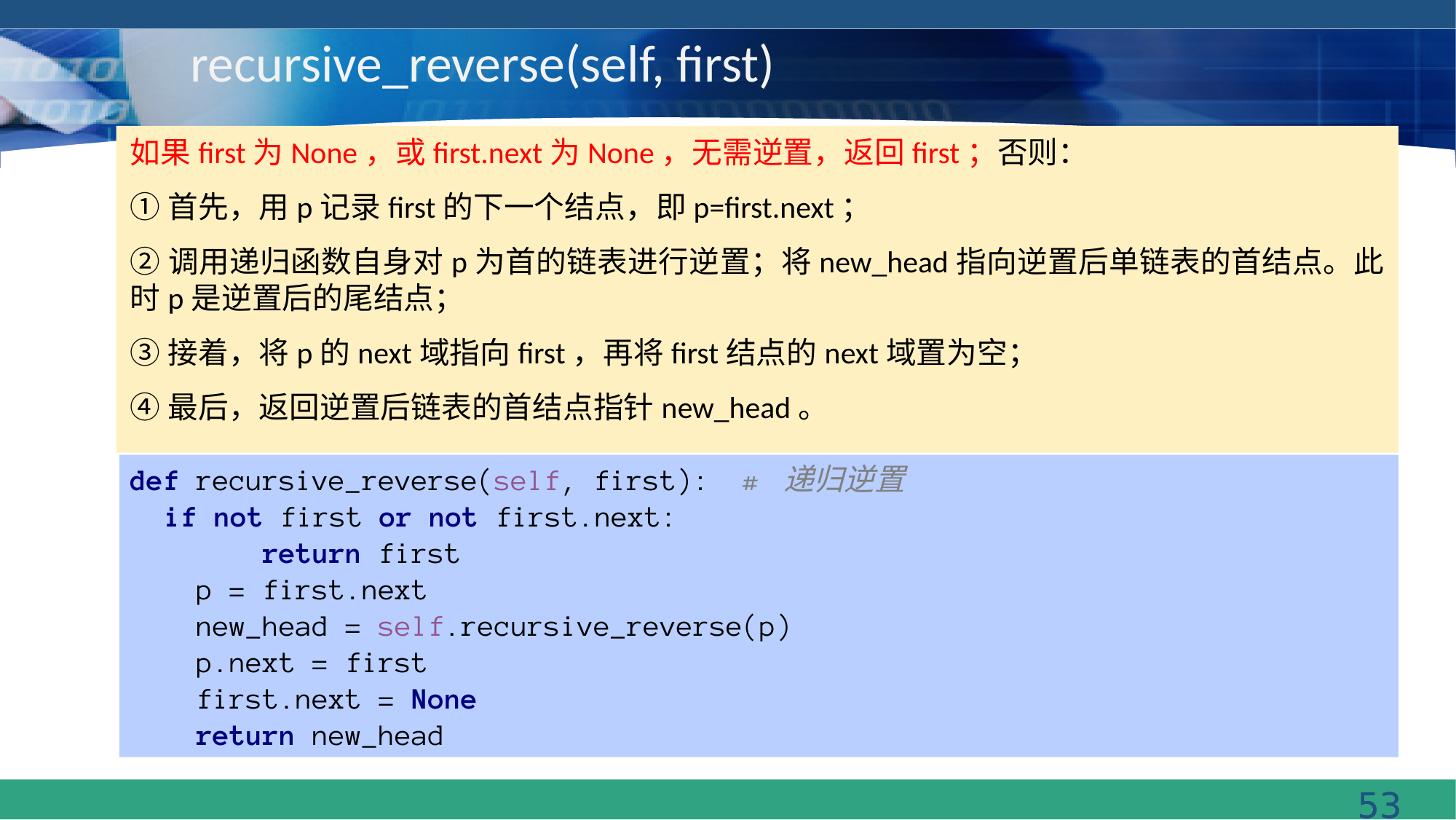

# recursive_reverse(self, first)
如果first为None，或first.next为None，无需逆置，返回first；否则：
①首先，用p记录first的下一个结点，即p=first.next；
②调用递归函数自身对p为首的链表进行逆置；将new_head指向逆置后单链表的首结点。此时p是逆置后的尾结点；
③接着，将p的next域指向first，再将first结点的next域置为空；
④最后，返回逆置后链表的首结点指针new_head。
def recursive_reverse(self, first):  # 递归逆置
    if not first or not first.next:
        return first
    p = first.next
    new_head = self.recursive_reverse(p)
    p.next = first
    first.next = None
    return new_head